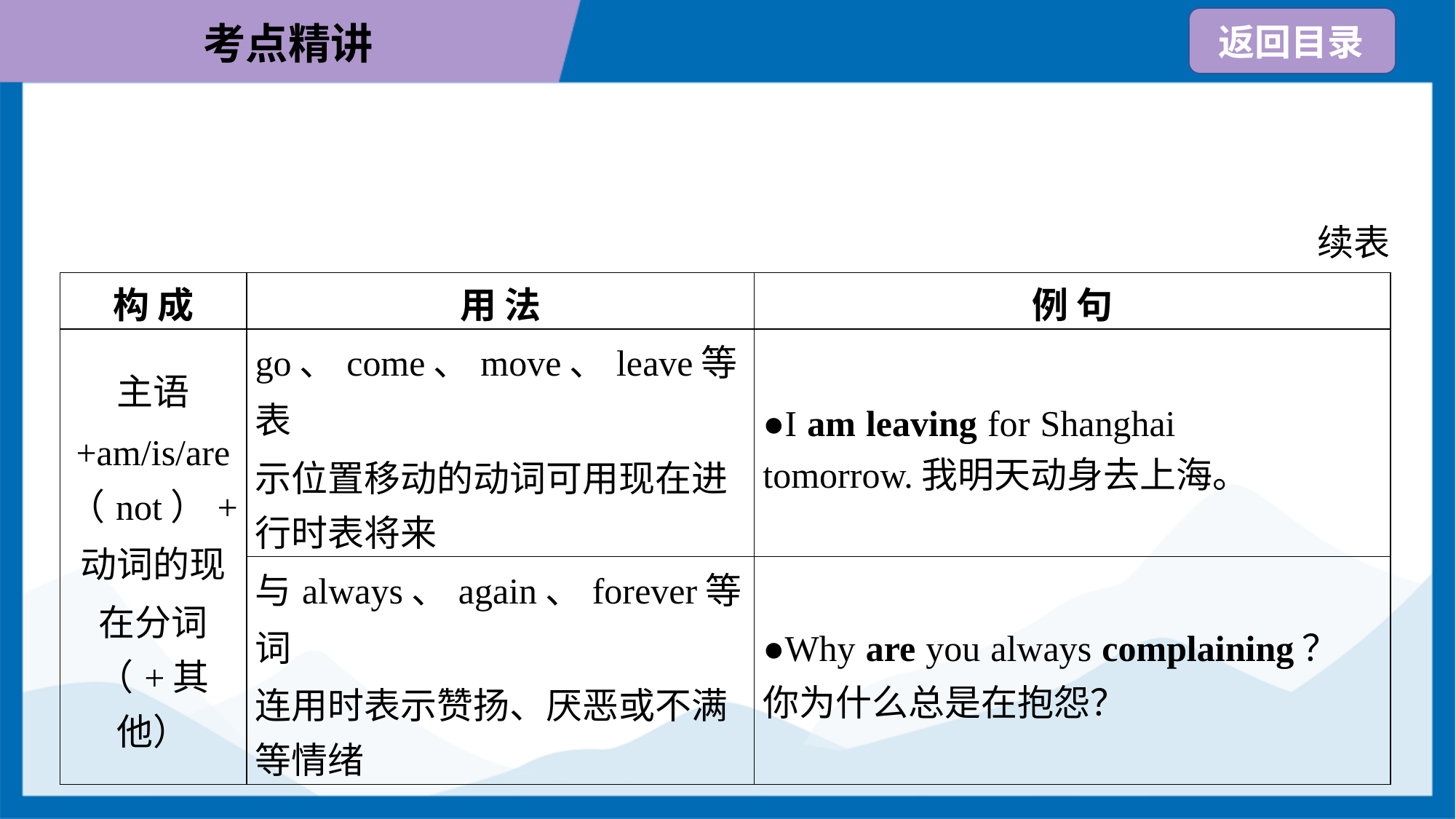

续表
| 构 成 | 用 法 | 例 句 |
| --- | --- | --- |
| 主语 +am/is/are （not）+ 动词的现 在分词 （+其他） | go、come、move、leave等表 示位置移动的动词可用现在进 行时表将来 | ●I am leaving for Shanghai tomorrow.我明天动身去上海。 |
|  | 与always、again、forever等词 连用时表示赞扬、厌恶或不满 等情绪 | ●Why are you always complaining？ 你为什么总是在抱怨？ |